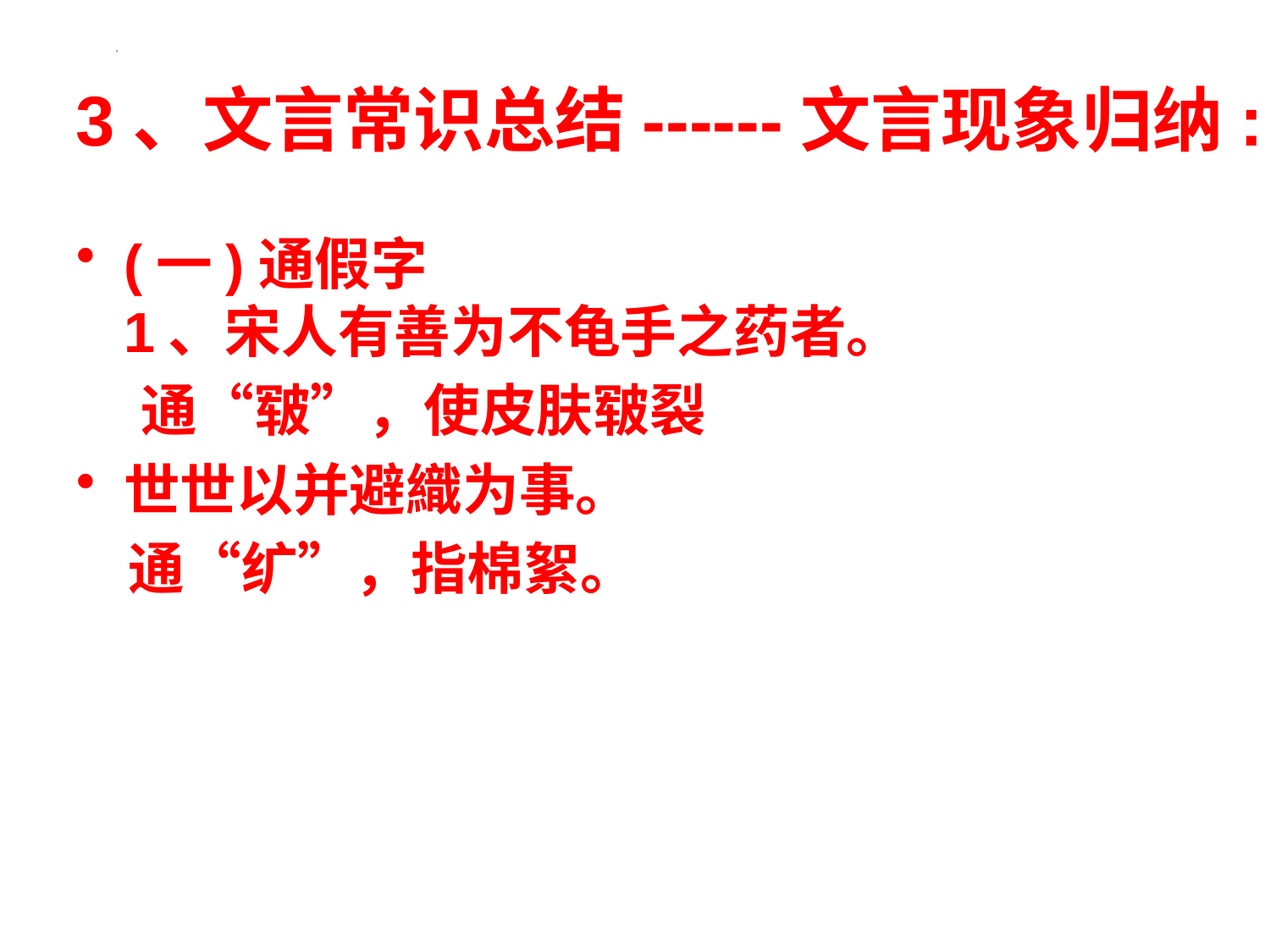

# 3、文言常识总结------文言现象归纳:
(一)通假字
1、宋人有善为不龟手之药者。
    通“皲”，使皮肤皲裂
世世以并避織为事。
   通“纩”，指棉絮。